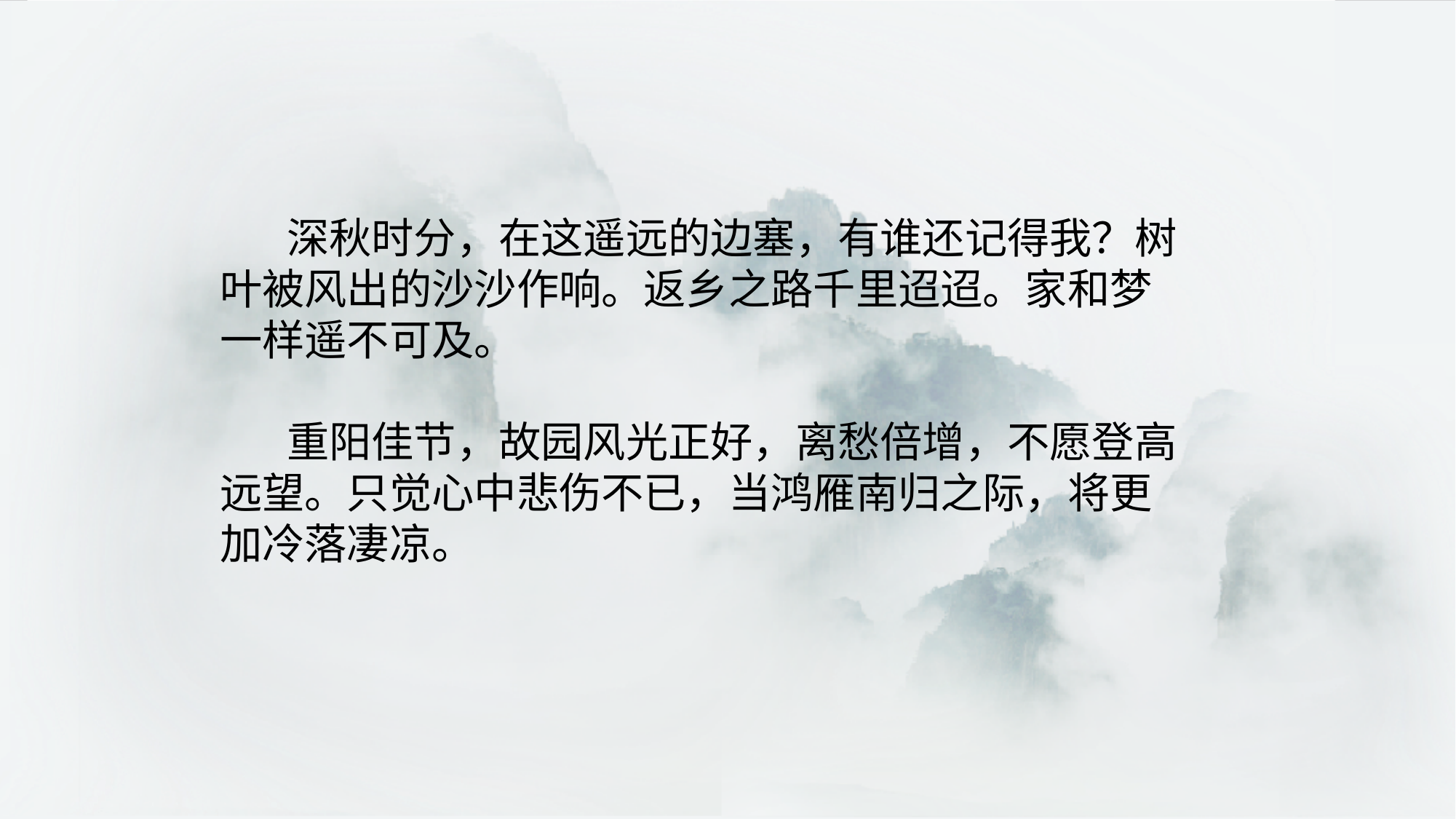

深秋时分，在这遥远的边塞，有谁还记得我？树叶被风出的沙沙作响。返乡之路千里迢迢。家和梦一样遥不可及。

      重阳佳节，故园风光正好，离愁倍增，不愿登高远望。只觉心中悲伤不已，当鸿雁南归之际，将更加冷落凄凉。